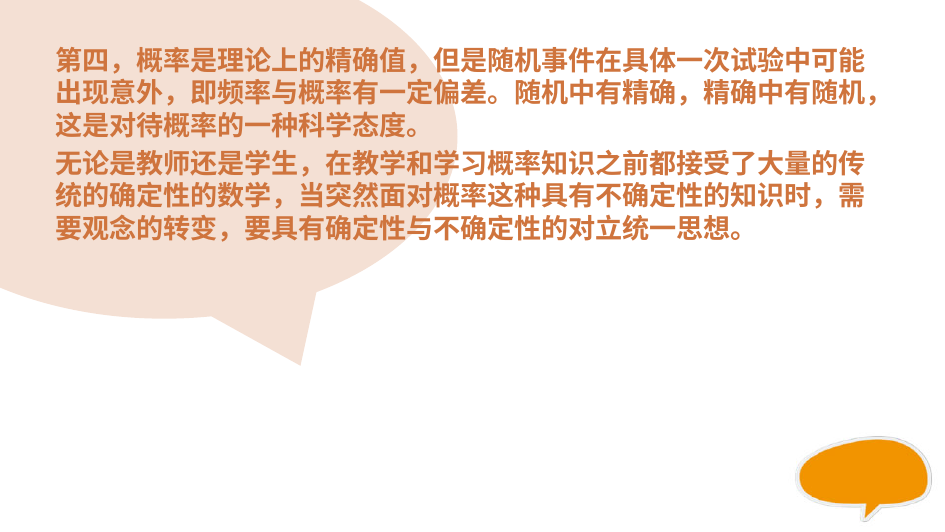

#
第四，概率是理论上的精确值，但是随机事件在具体一次试验中可能出现意外，即频率与概率有一定偏差。随机中有精确，精确中有随机，这是对待概率的一种科学态度。
无论是教师还是学生，在教学和学习概率知识之前都接受了大量的传统的确定性的数学，当突然面对概率这种具有不确定性的知识时，需要观念的转变，要具有确定性与不确定性的对立统一思想。